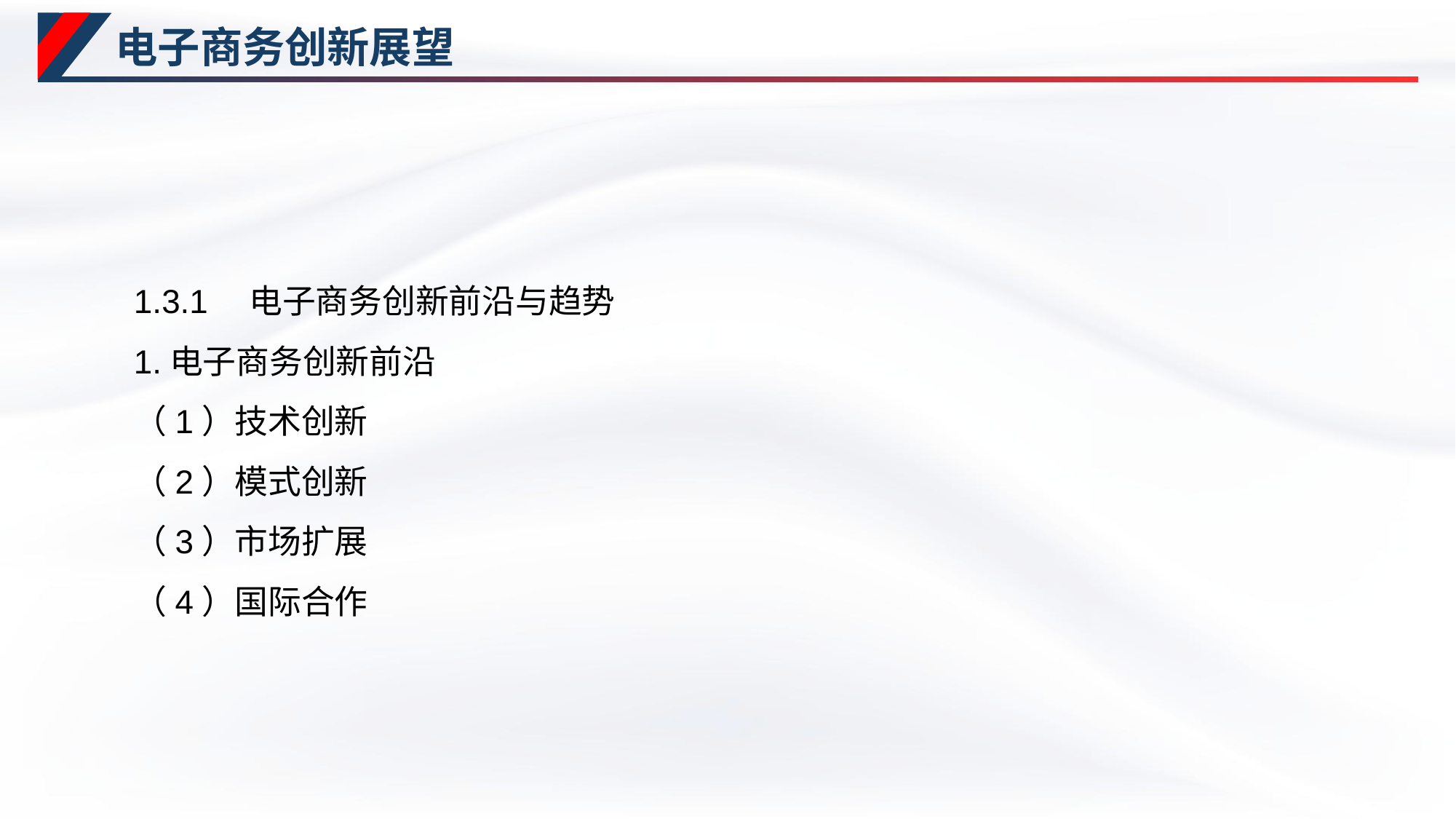

# 电子商务创新展望
1.3.1　电子商务创新前沿与趋势
1.电子商务创新前沿
（1）技术创新
（2）模式创新
（3）市场扩展
（4）国际合作